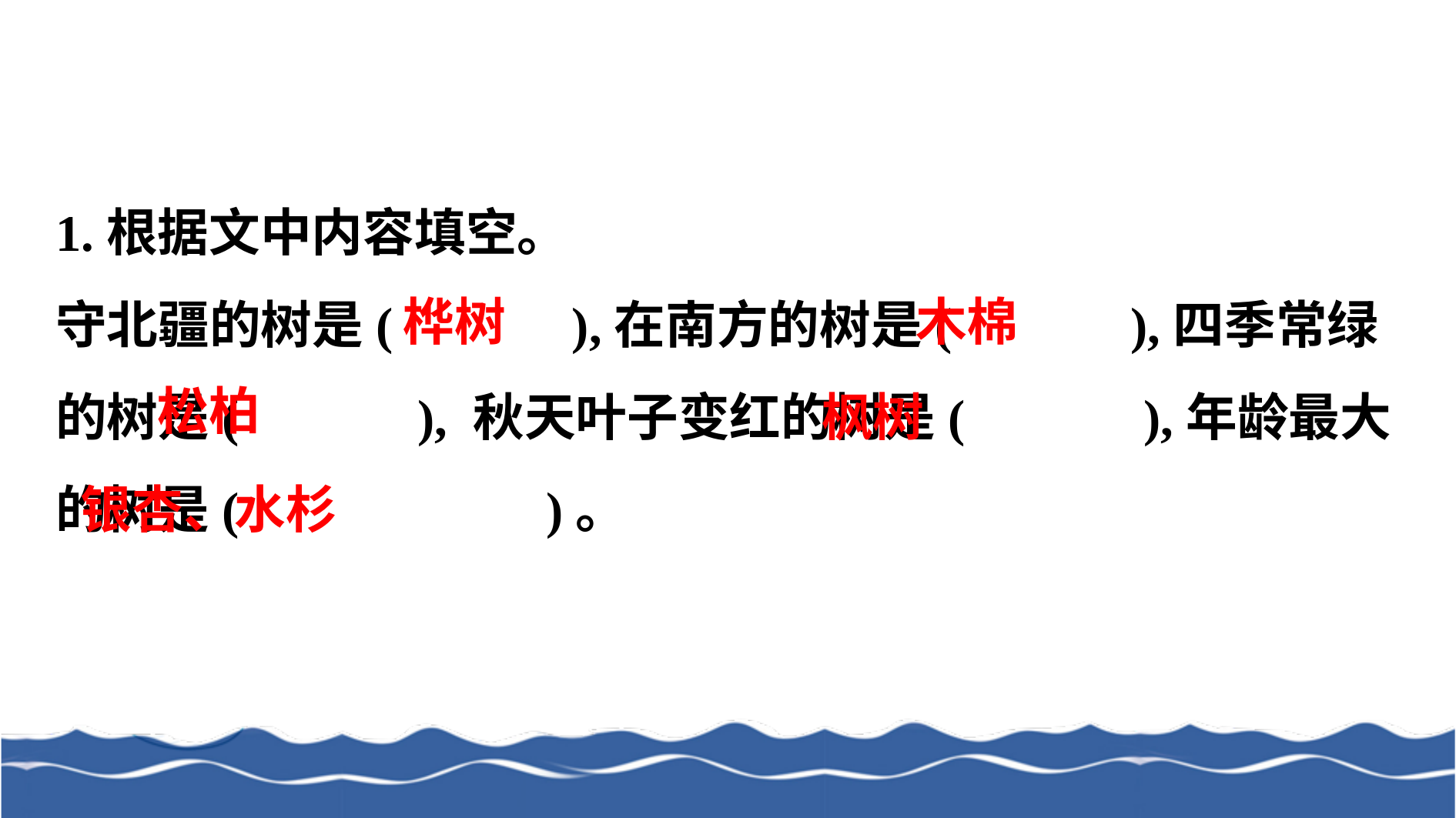

1.根据文中内容填空。
守北疆的树是(　　　),在南方的树是(　　　),四季常绿的树是(　　　), 秋天叶子变红的树是(　　　),年龄最大的树是(  　　　　　)。
桦树
木棉
松柏
枫树
银杏、水杉